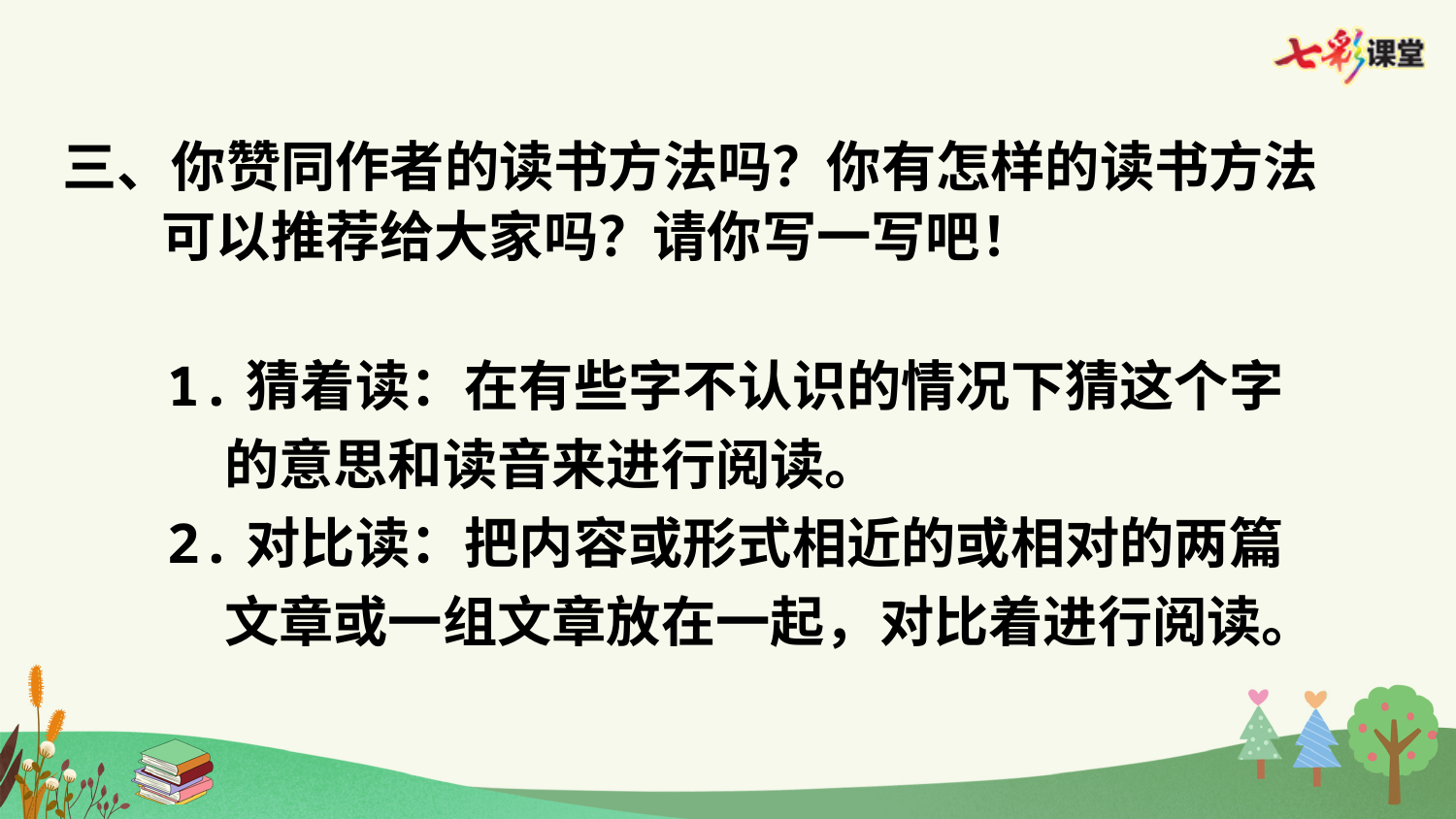

三、你赞同作者的读书方法吗？你有怎样的读书方法可以推荐给大家吗？请你写一写吧！
1.猜着读：在有些字不认识的情况下猜这个字的意思和读音来进行阅读。
2.对比读：把内容或形式相近的或相对的两篇文章或一组文章放在一起，对比着进行阅读。